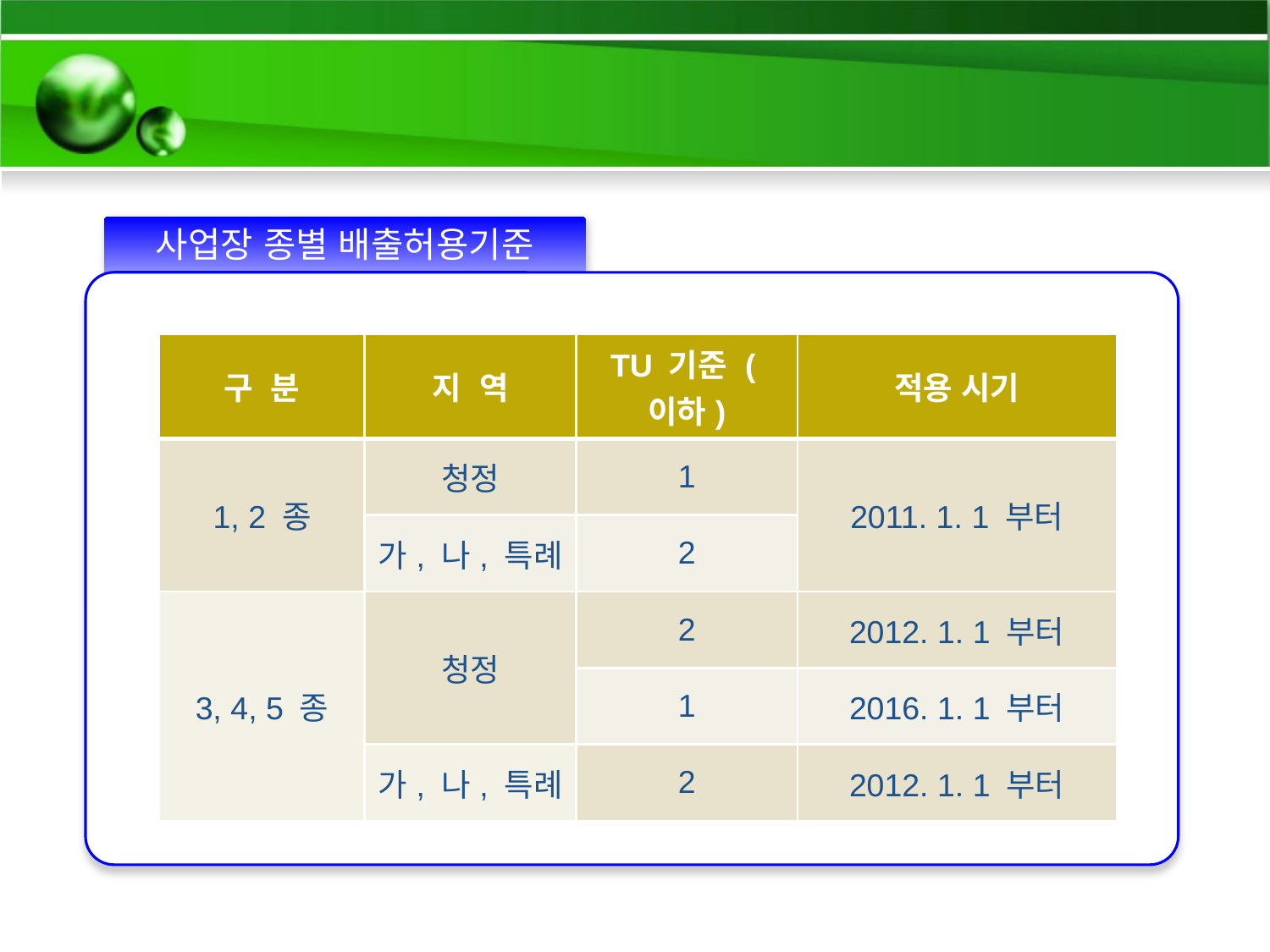

사업장 종별 배출허용기준

| 구 분 | 지 역 | TU 기준 (이하) | 적용 시기 |
| --- | --- | --- | --- |
| 1, 2 종 | 청정 | 1 | 2011. 1. 1 부터 |
|  | 가, 나, 특례 | 2 |  |
| 3, 4, 5 종 | 청정 | 2 | 2012. 1. 1 부터 |
|  |  | 1 | 2016. 1. 1 부터 |
|  | 가, 나, 특례 | 2 | 2012. 1. 1 부터 |